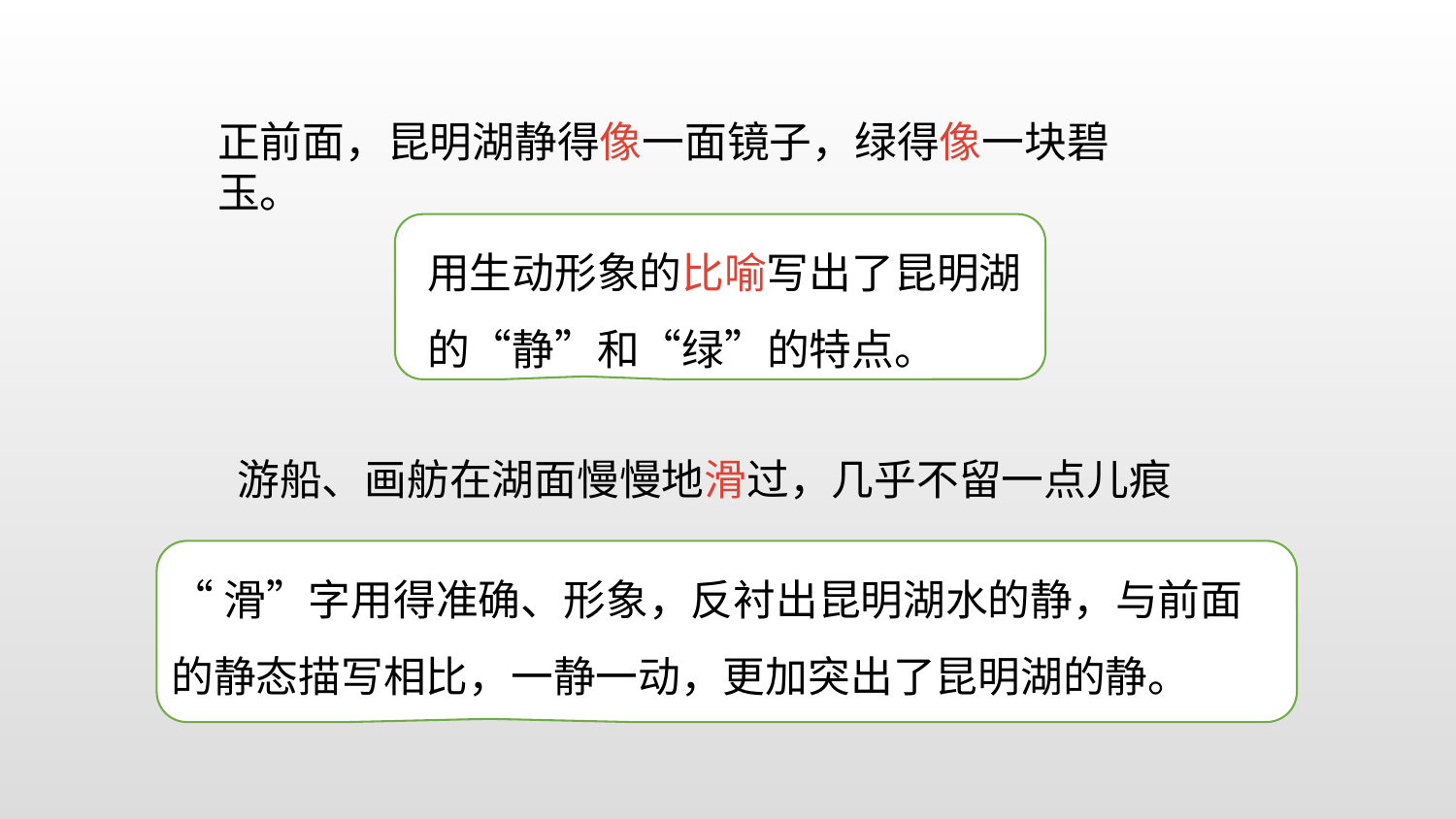

正前面，昆明湖静得像一面镜子，绿得像一块碧玉。

用生动形象的比喻写出了昆明湖的“静”和“绿”的特点。
 游船、画舫在湖面慢慢地滑过，几乎不留一点儿痕迹。

“滑”字用得准确、形象，反衬出昆明湖水的静，与前面的静态描写相比，一静一动，更加突出了昆明湖的静。